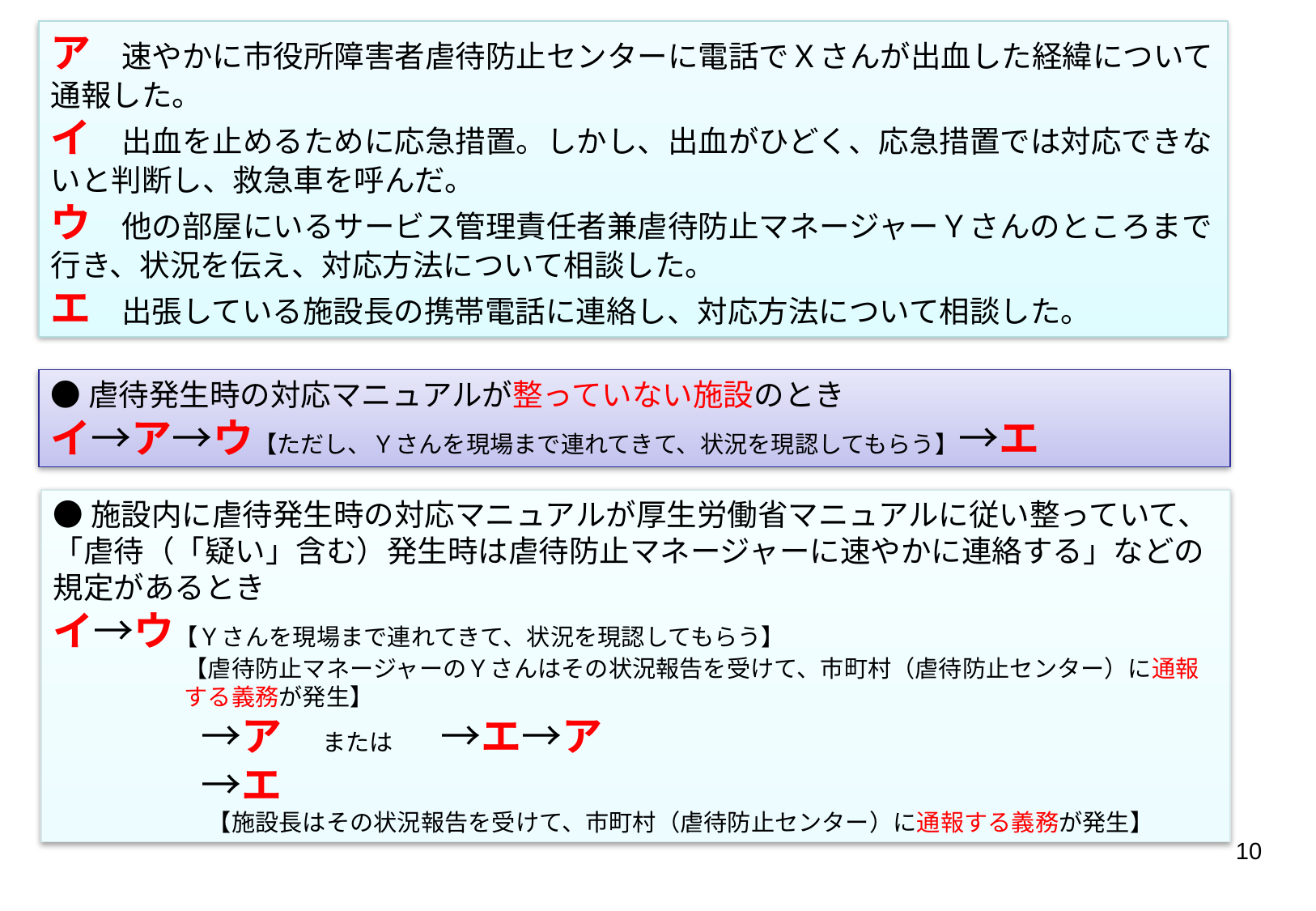

ア　速やかに市役所障害者虐待防止センターに電話でＸさんが出血した経緯について通報した。
イ　出血を止めるために応急措置。しかし、出血がひどく、応急措置では対応できないと判断し、救急車を呼んだ。
ウ　他の部屋にいるサービス管理責任者兼虐待防止マネージャーＹさんのところまで行き、状況を伝え、対応方法について相談した。
エ　出張している施設長の携帯電話に連絡し、対応方法について相談した。
●虐待発生時の対応マニュアルが整っていない施設のとき
イ→ア→ウ【ただし、Ｙさんを現場まで連れてきて、状況を現認してもらう】→エ
●施設内に虐待発生時の対応マニュアルが厚生労働省マニュアルに従い整っていて、「虐待（「疑い」含む）発生時は虐待防止マネージャーに速やかに連絡する」などの規定があるとき
イ→ウ【Ｙさんを現場まで連れてきて、状況を現認してもらう】
　【虐待防止マネージャーのＹさんはその状況報告を受けて、市町村（虐待防止センター）に通報する義務が発生】
　→ア　または　　→エ→ア
　→エ
　　【施設長はその状況報告を受けて、市町村（虐待防止センター）に通報する義務が発生】
10